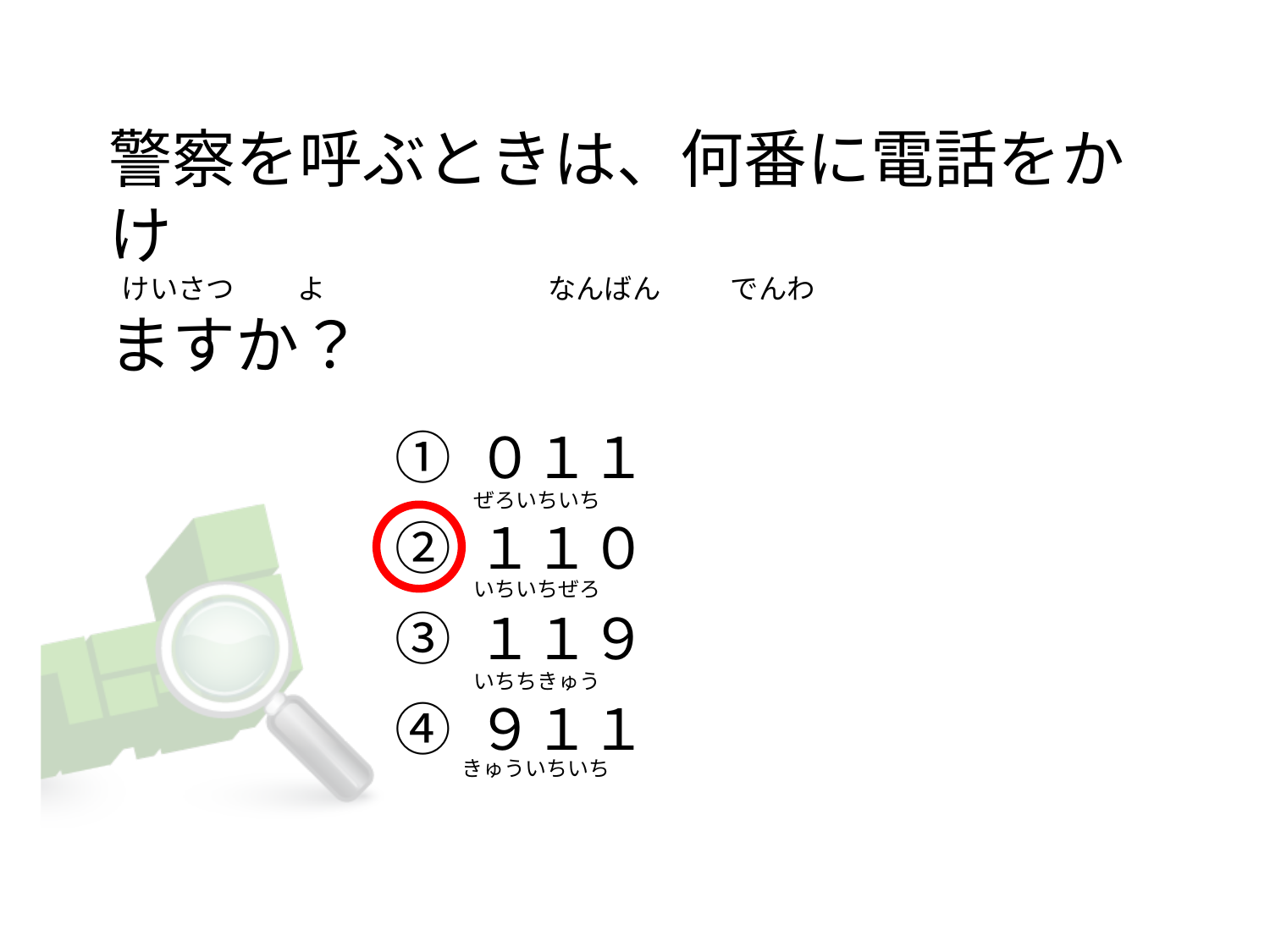

# 警察を呼ぶときは、何番に電話をかけ   けいさつ          よ                                   なんばん           でんわ ますか？
① ０１１
② １１０
③ １１９
④ ９１１
ぜろいちいち

いちいちぜろ
いちちきゅう
きゅういちいち